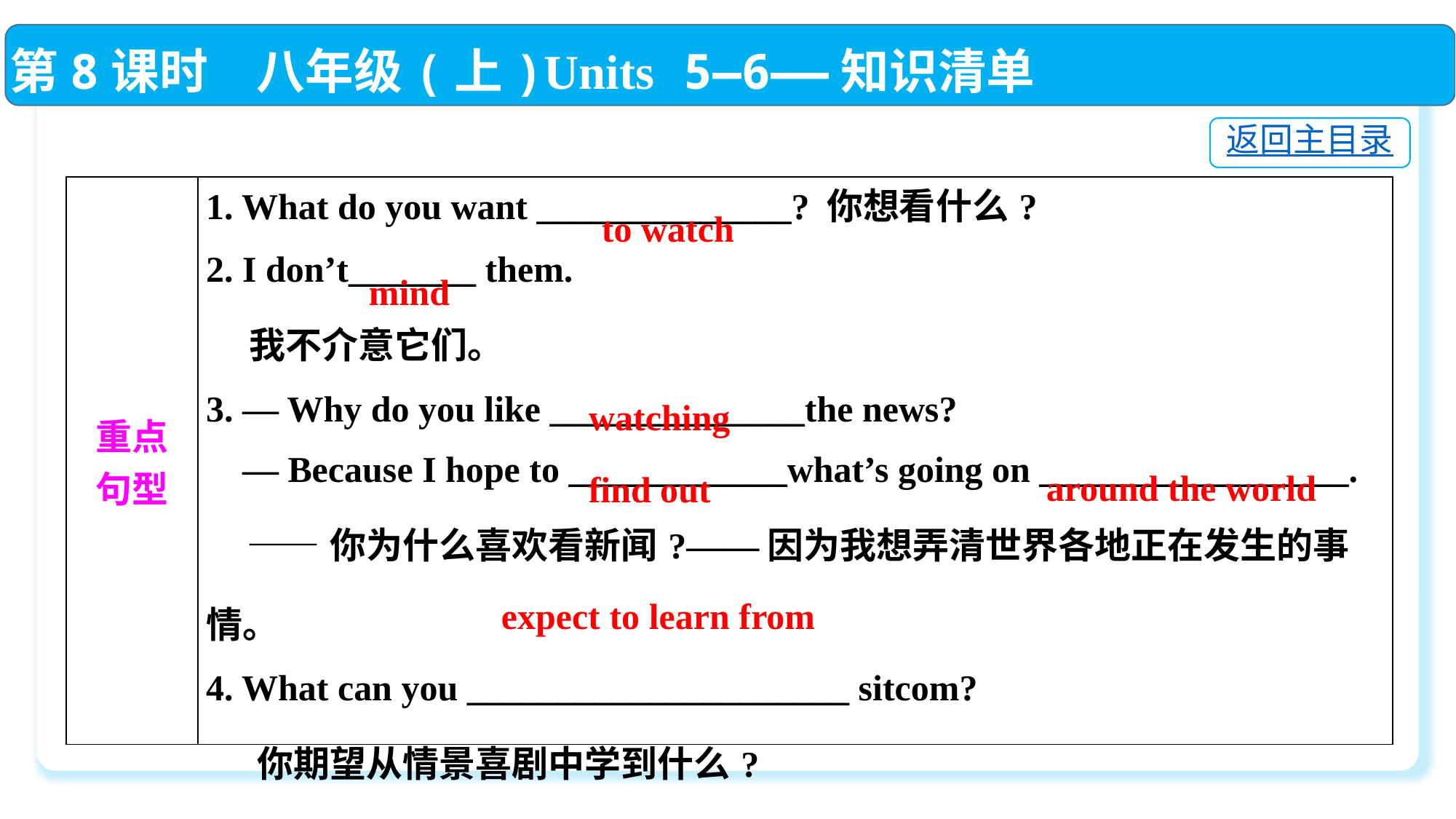

第8课时　八年级(上)Units 5—6——知识清单

返回主目录
| 重点 句型 | 1. What do you want \_\_\_\_\_\_\_\_\_\_\_\_\_\_? 你想看什么? 2. I don’t\_\_\_\_\_\_\_ them.  我不介意它们。 3. — Why do you like \_\_\_\_\_\_\_\_\_\_\_\_\_\_the news?  — Because I hope to \_\_\_\_\_\_\_\_\_\_\_\_what’s going on \_\_\_\_\_\_\_\_\_\_\_\_\_\_\_\_\_.  ——你为什么喜欢看新闻?——因为我想弄清世界各地正在发生的事情。 4. What can you \_\_\_\_\_\_\_\_\_\_\_\_\_\_\_\_\_\_\_\_\_ sitcom?  你期望从情景喜剧中学到什么? |
| --- | --- |
to watch
mind
watching
around the world
find out
expect to learn from